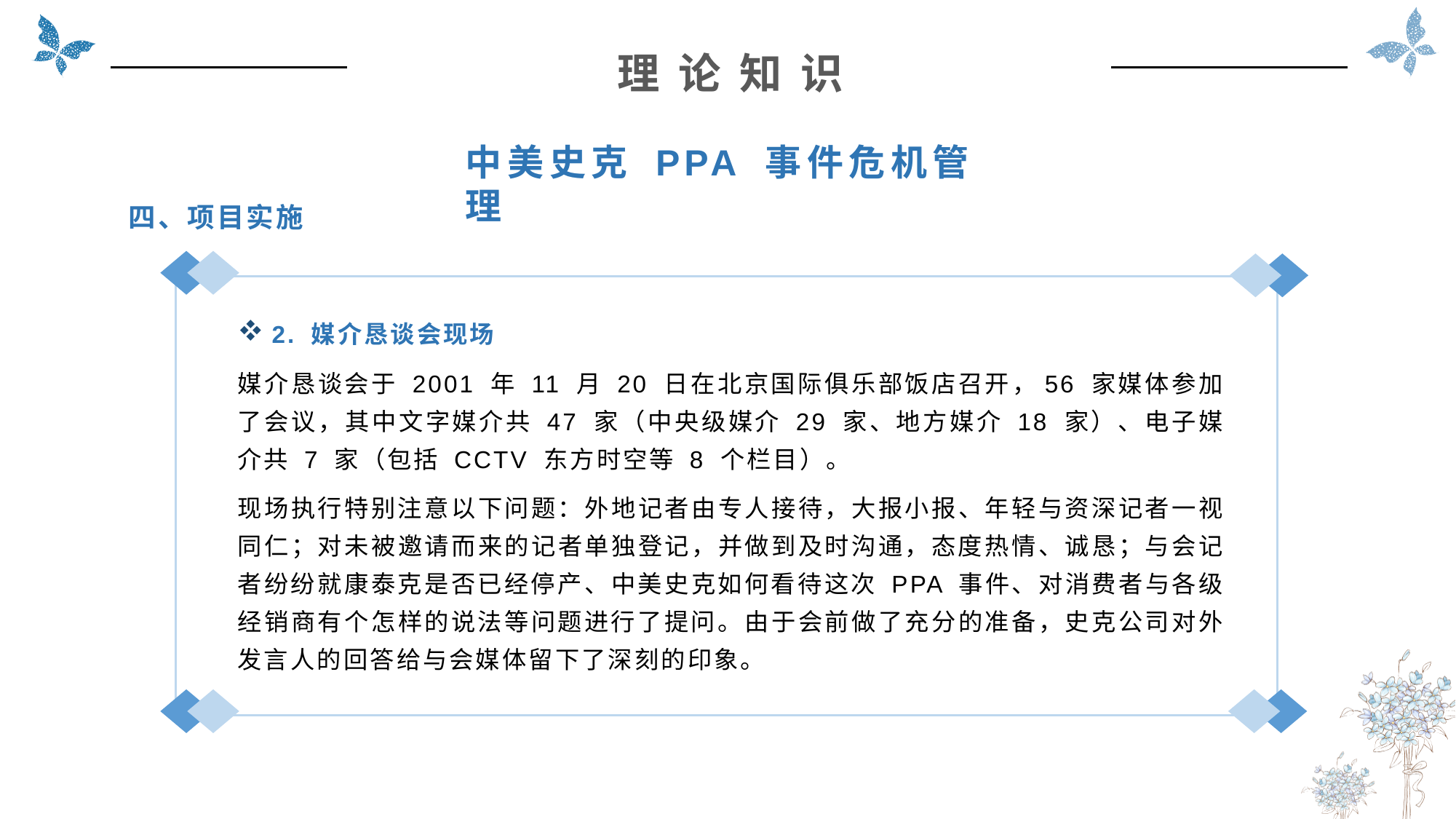

理 论 知 识
中美史克 PPA 事件危机管理
四、项目实施

2. 媒介恳谈会现场
媒介恳谈会于 2001 年 11 月 20 日在北京国际俱乐部饭店召开，56 家媒体参加了会议，其中文字媒介共 47 家（中央级媒介 29 家、地方媒介 18 家）、电子媒介共 7 家（包括 CCTV 东方时空等 8 个栏目）。
现场执行特别注意以下问题：外地记者由专人接待，大报小报、年轻与资深记者一视同仁；对未被邀请而来的记者单独登记，并做到及时沟通，态度热情、诚恳；与会记者纷纷就康泰克是否已经停产、中美史克如何看待这次 PPA 事件、对消费者与各级经销商有个怎样的说法等问题进行了提问。由于会前做了充分的准备，史克公司对外发言人的回答给与会媒体留下了深刻的印象。